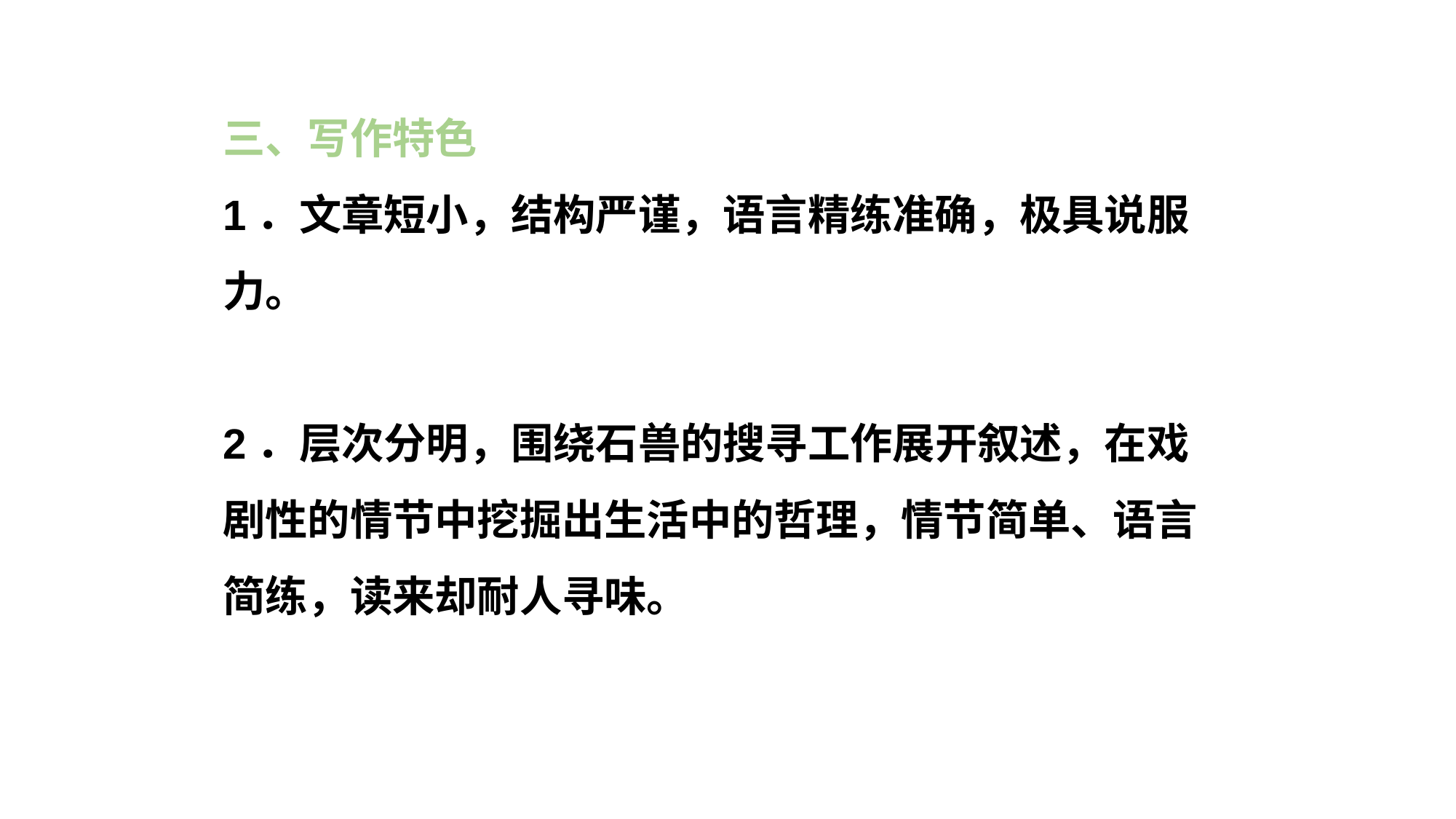

三、写作特色
1．文章短小，结构严谨，语言精练准确，极具说服力。

2．层次分明，围绕石兽的搜寻工作展开叙述，在戏剧性的情节中挖掘出生活中的哲理，情节简单、语言简练，读来却耐人寻味。